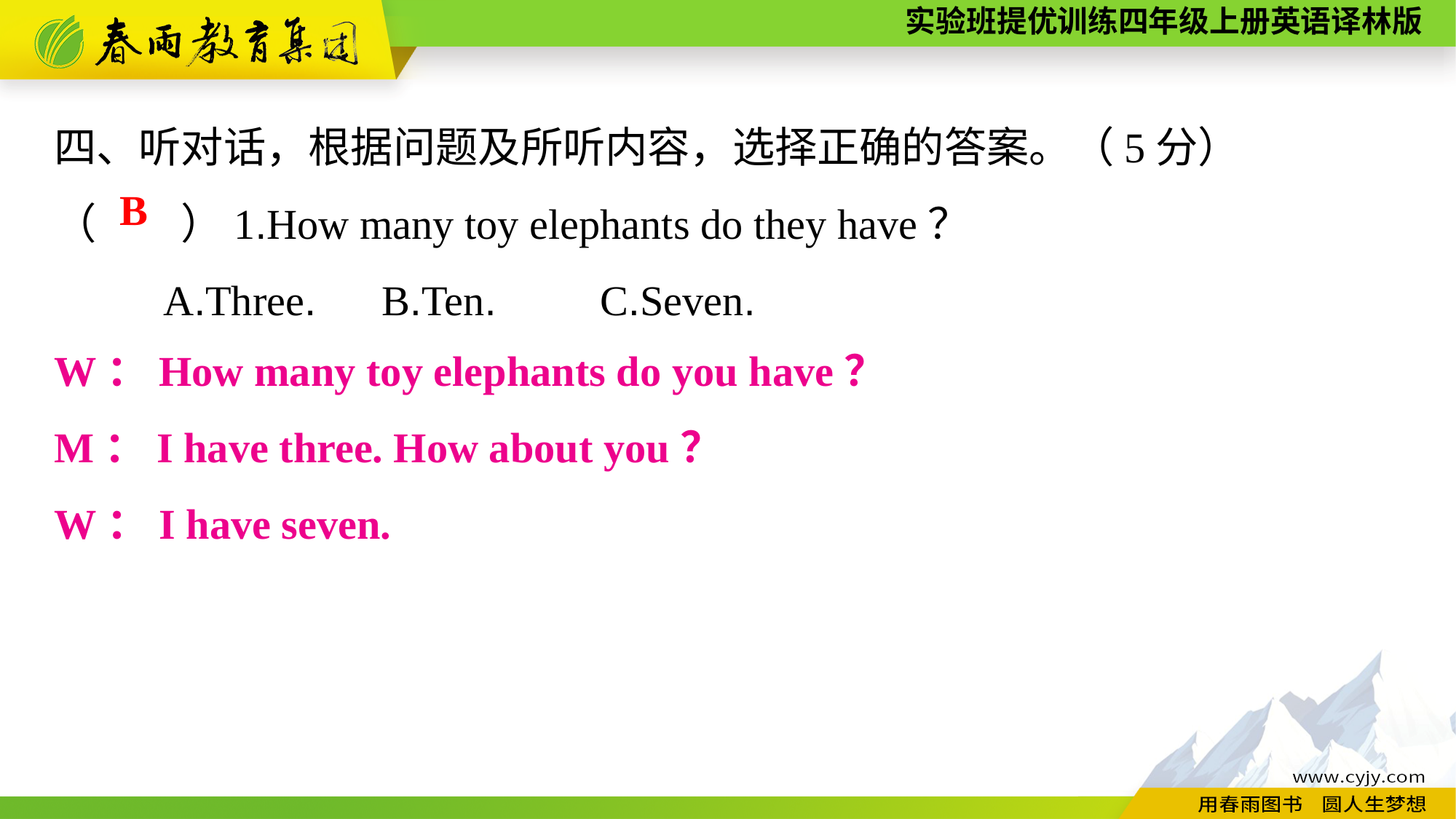

四、听对话，根据问题及所听内容，选择正确的答案。（5分）
（　　）1.How many toy elephants do they have？
	A.Three.	B.Ten.	C.Seven.
B
W：How many toy elephants do you have？
M：I have three. How about you？
W：I have seven.